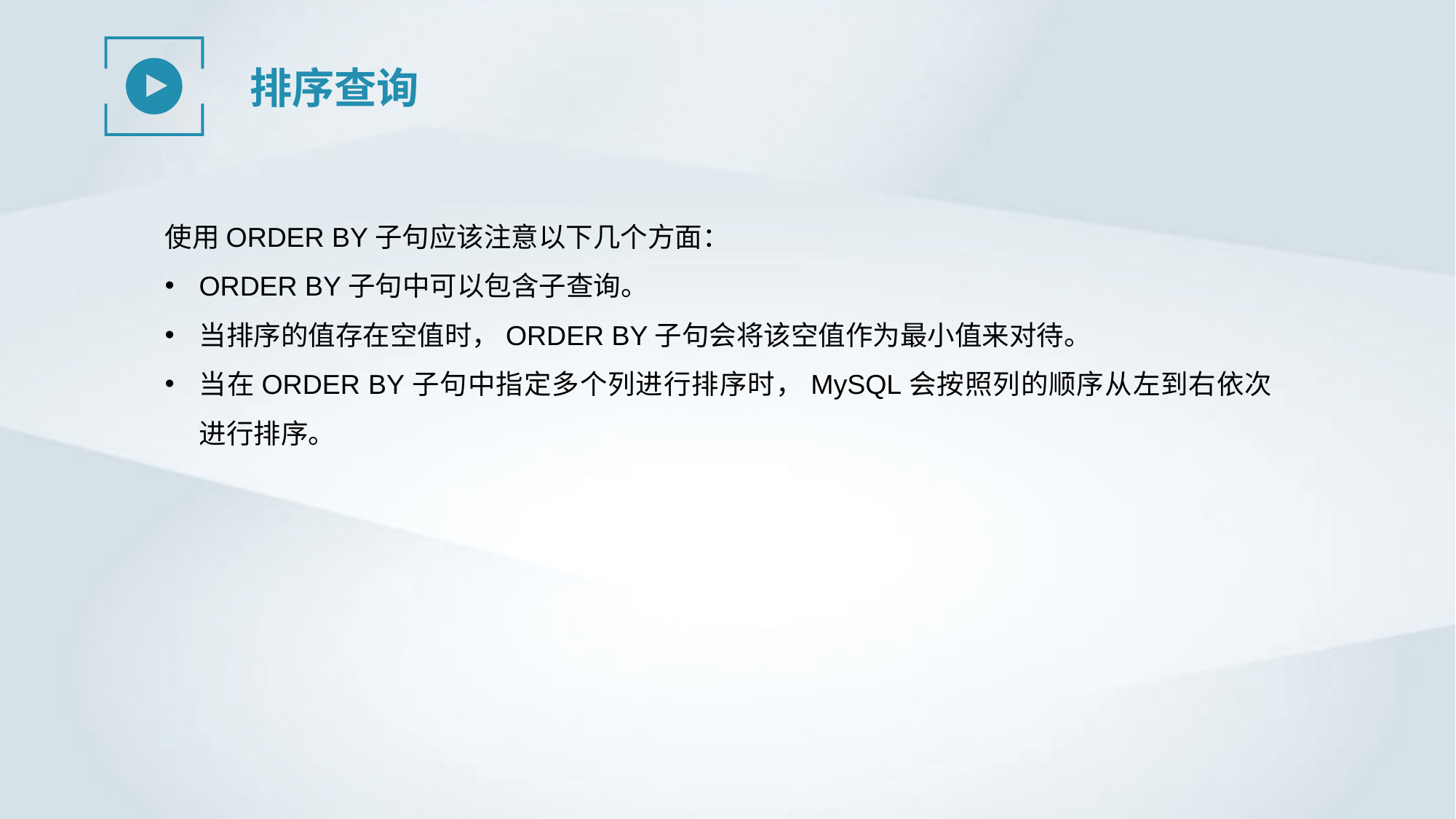

排序查询
使用ORDER BY子句应该注意以下几个方面：
ORDER BY子句中可以包含子查询。
当排序的值存在空值时，ORDER BY子句会将该空值作为最小值来对待。
当在ORDER BY子句中指定多个列进行排序时，MySQL会按照列的顺序从左到右依次进行排序。